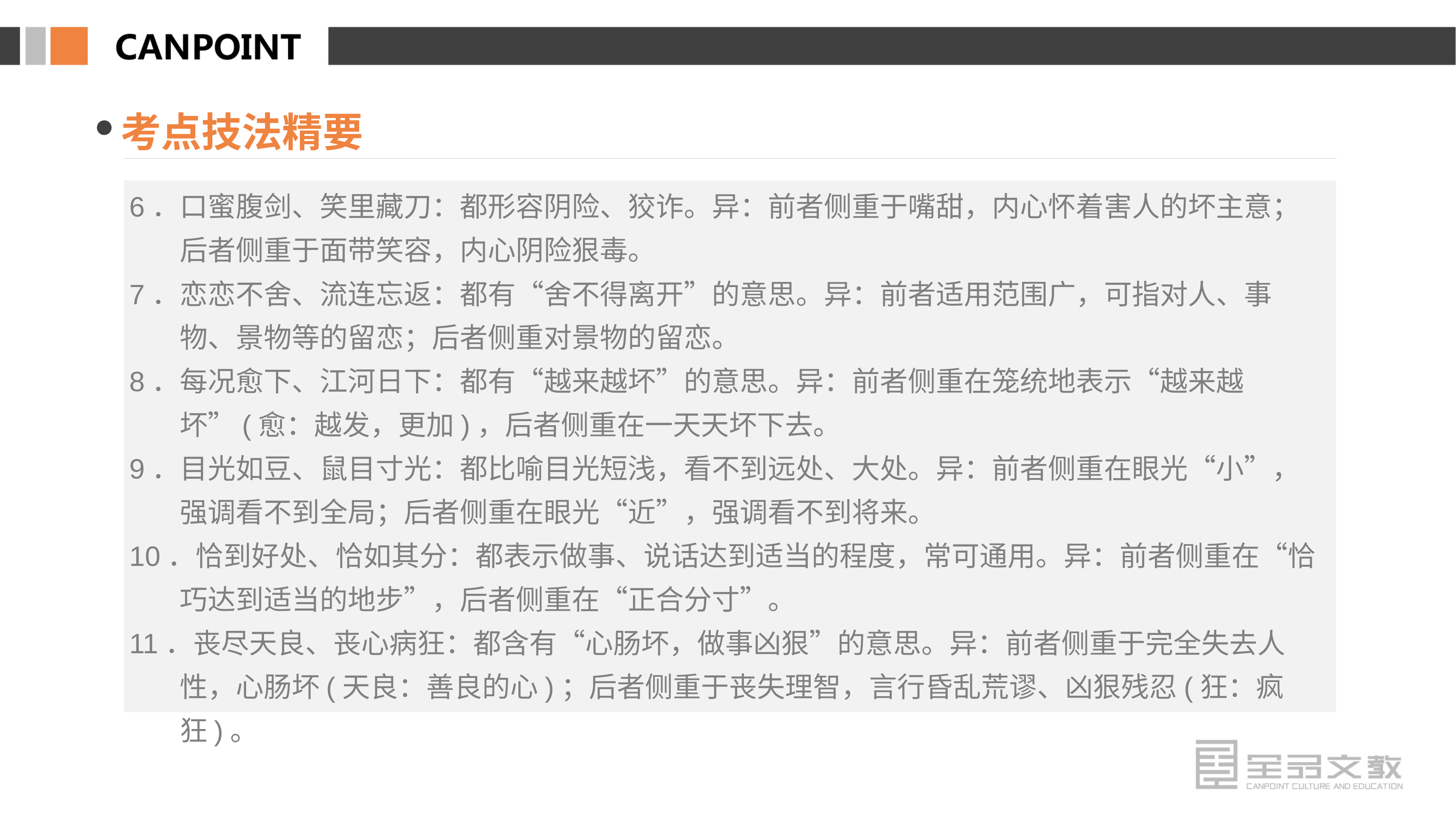

考点技法精要

6．口蜜腹剑、笑里藏刀：都形容阴险、狡诈。异：前者侧重于嘴甜，内心怀着害人的坏主意；后者侧重于面带笑容，内心阴险狠毒。
7．恋恋不舍、流连忘返：都有“舍不得离开”的意思。异：前者适用范围广，可指对人、事物、景物等的留恋；后者侧重对景物的留恋。
8．每况愈下、江河日下：都有“越来越坏”的意思。异：前者侧重在笼统地表示“越来越坏”(愈：越发，更加)，后者侧重在一天天坏下去。
9．目光如豆、鼠目寸光：都比喻目光短浅，看不到远处、大处。异：前者侧重在眼光“小”，强调看不到全局；后者侧重在眼光“近”，强调看不到将来。
10．恰到好处、恰如其分：都表示做事、说话达到适当的程度，常可通用。异：前者侧重在“恰巧达到适当的地步”，后者侧重在“正合分寸”。
11．丧尽天良、丧心病狂：都含有“心肠坏，做事凶狠”的意思。异：前者侧重于完全失去人性，心肠坏(天良：善良的心)；后者侧重于丧失理智，言行昏乱荒谬、凶狠残忍(狂：疯狂)。